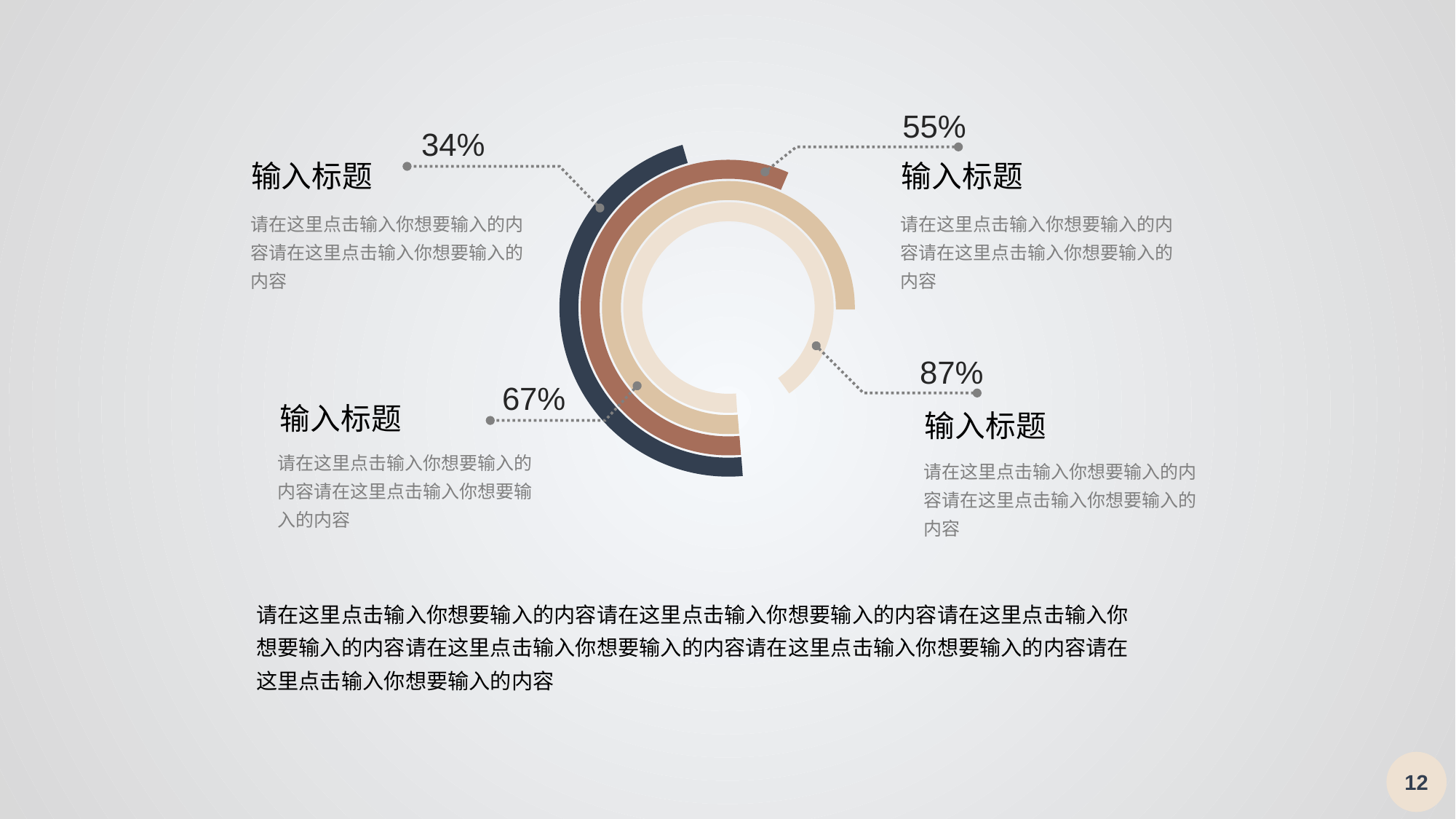

55%

34%

输入标题
输入标题
请在这里点击输入你想要输入的内容请在这里点击输入你想要输入的内容
请在这里点击输入你想要输入的内容请在这里点击输入你想要输入的内容

87%
67%

输入标题
输入标题
请在这里点击输入你想要输入的内容请在这里点击输入你想要输入的内容
请在这里点击输入你想要输入的内容请在这里点击输入你想要输入的内容
请在这里点击输入你想要输入的内容请在这里点击输入你想要输入的内容请在这里点击输入你想要输入的内容请在这里点击输入你想要输入的内容请在这里点击输入你想要输入的内容请在这里点击输入你想要输入的内容